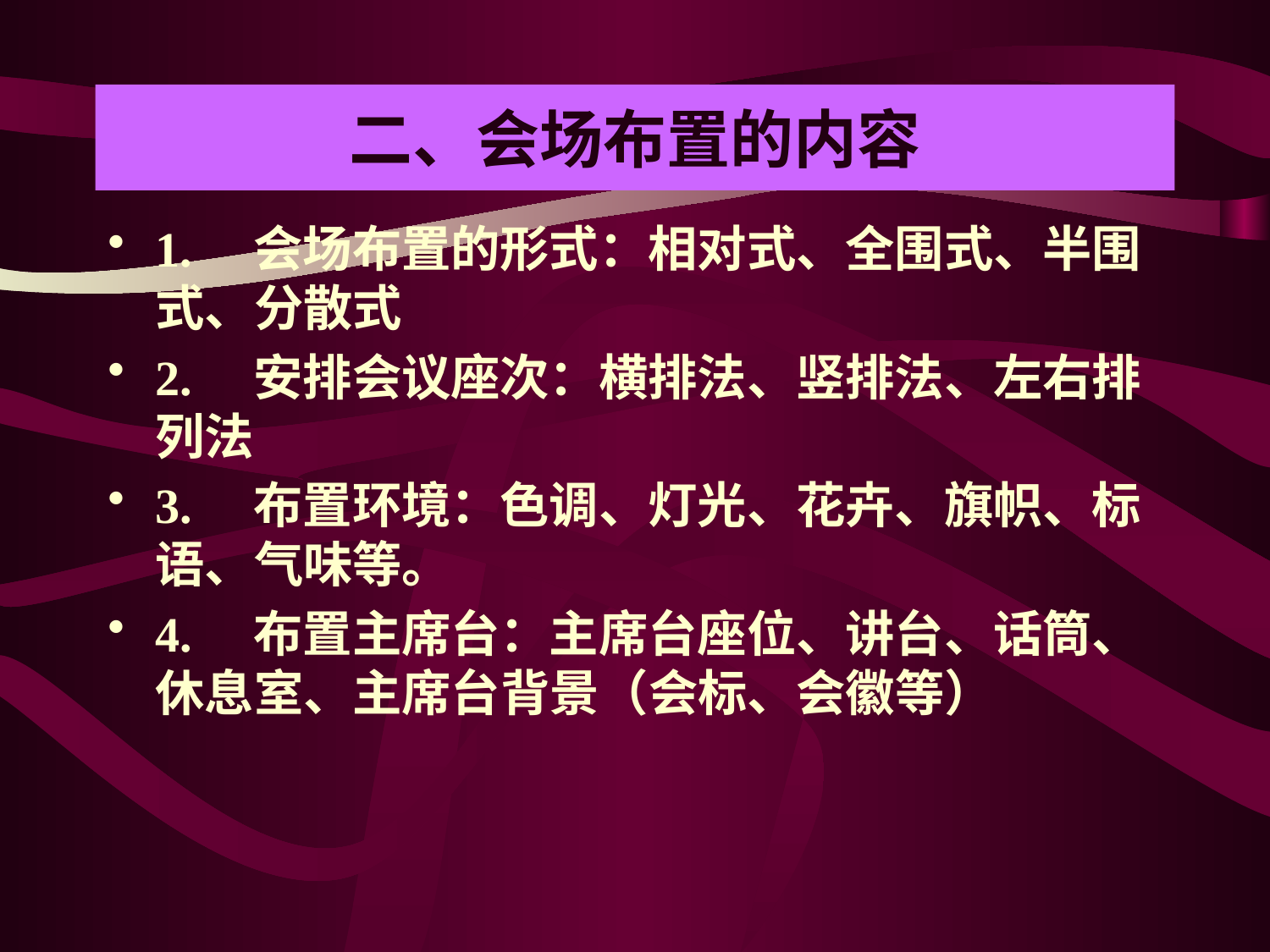

# 二、会场布置的内容
1.　会场布置的形式：相对式、全围式、半围式、分散式
2.　安排会议座次：横排法、竖排法、左右排列法
3.　布置环境：色调、灯光、花卉、旗帜、标语、气味等。
4.　布置主席台：主席台座位、讲台、话筒、休息室、主席台背景（会标、会徽等）